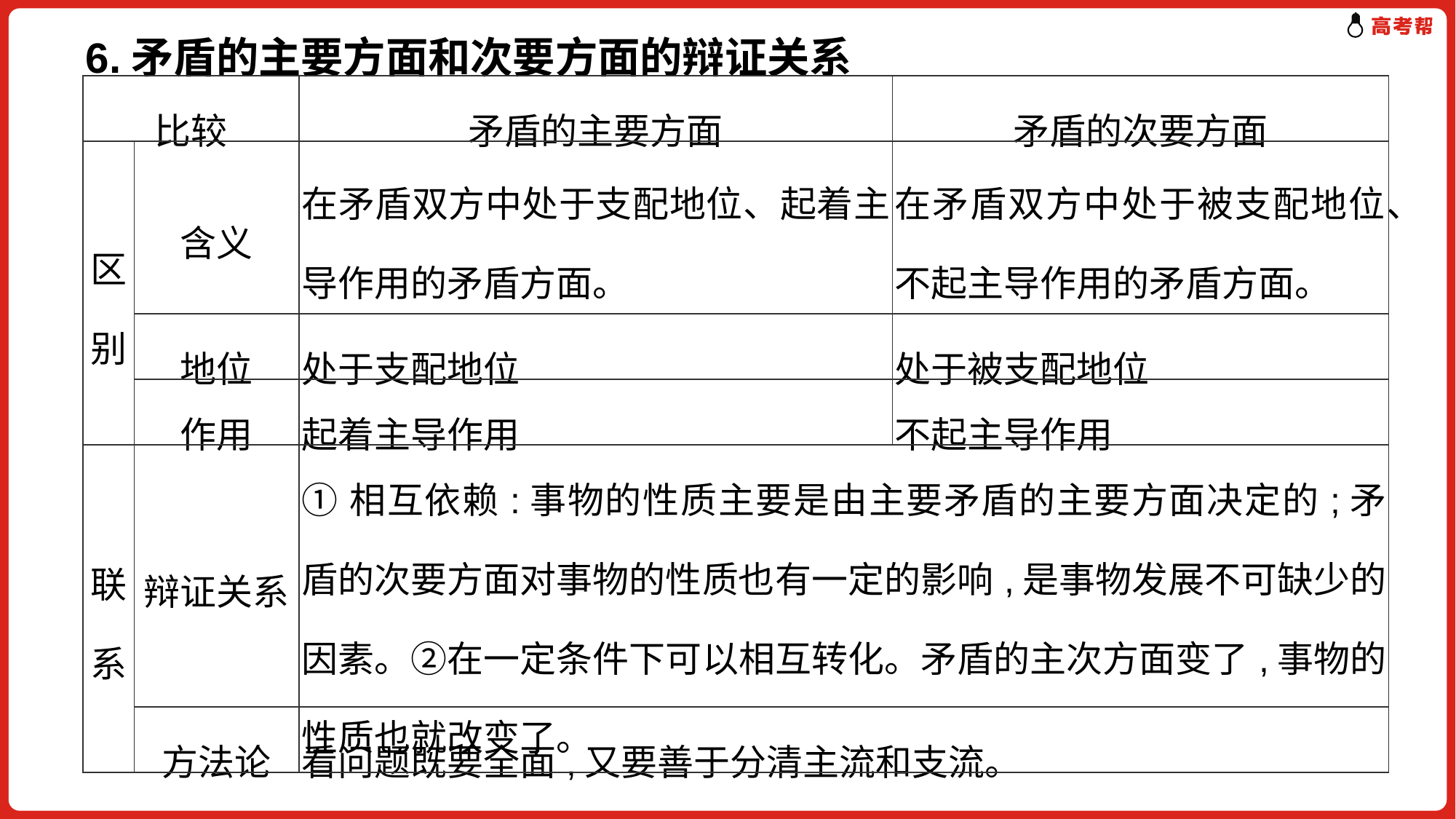

6.矛盾的主要方面和次要方面的辩证关系
| 比较 |  | 矛盾的主要方面 | 矛盾的次要方面 |
| --- | --- | --- | --- |
| 区别 | 含义 | 在矛盾双方中处于支配地位、起着主导作用的矛盾方面。 | 在矛盾双方中处于被支配地位、不起主导作用的矛盾方面。 |
|  | 地位 | 处于支配地位 | 处于被支配地位 |
|  | 作用 | 起着主导作用 | 不起主导作用 |
| 联系 | 辩证关系 | ①相互依赖:事物的性质主要是由主要矛盾的主要方面决定的;矛盾的次要方面对事物的性质也有一定的影响,是事物发展不可缺少的因素。②在一定条件下可以相互转化。矛盾的主次方面变了,事物的性质也就改变了。 |  |
|  | 方法论 | 看问题既要全面,又要善于分清主流和支流。 |  |